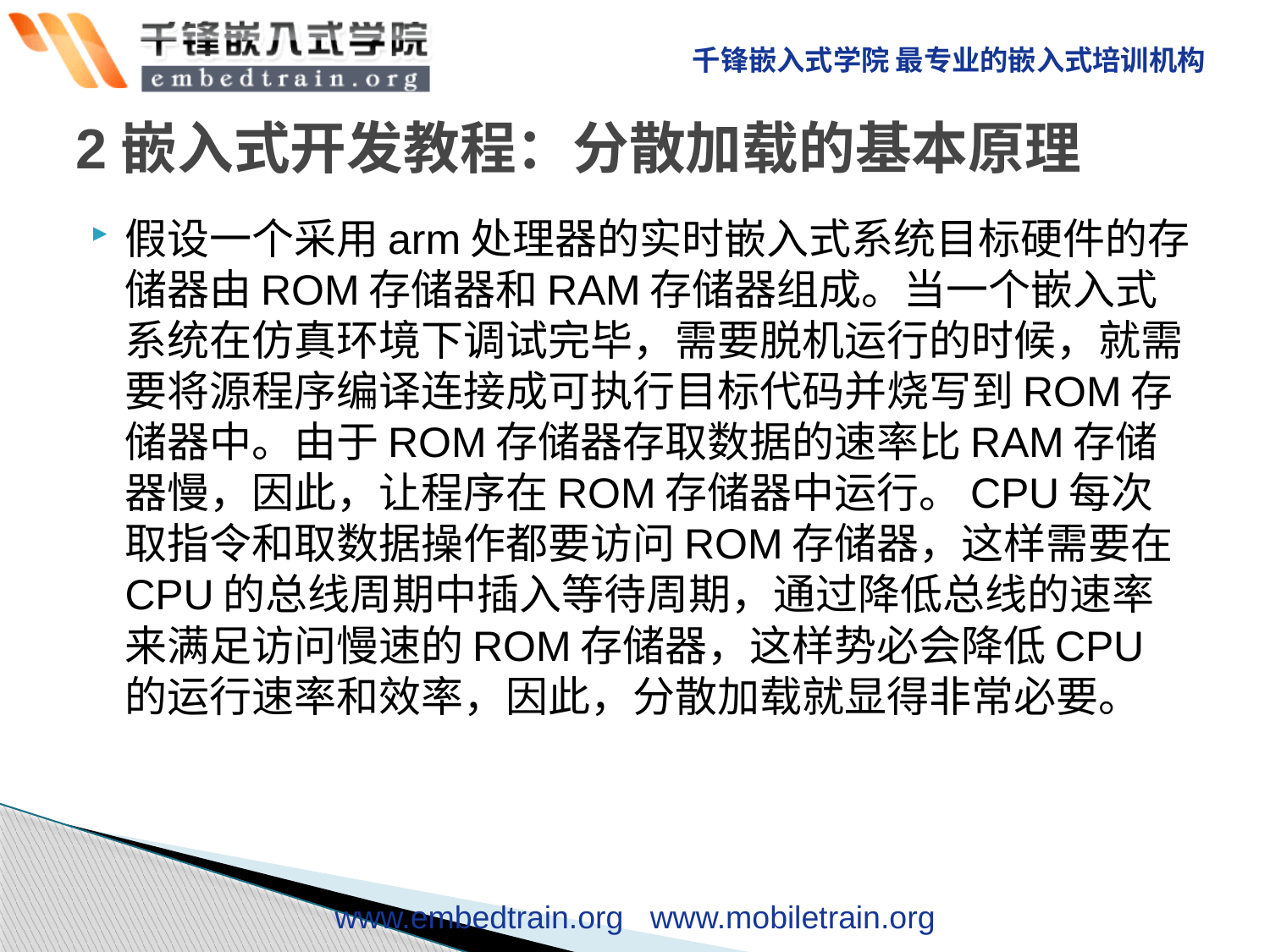

# 2嵌入式开发教程：分散加载的基本原理
假设一个采用arm处理器的实时嵌入式系统目标硬件的存储器由ROM存储器和RAM存储器组成。当一个嵌入式系统在仿真环境下调试完毕，需要脱机运行的时候，就需要将源程序编译连接成可执行目标代码并烧写到ROM存储器中。由于ROM存储器存取数据的速率比RAM存储器慢，因此，让程序在ROM存储器中运行。CPU每次取指令和取数据操作都要访问ROM存储器，这样需要在CPU的总线周期中插入等待周期，通过降低总线的速率来满足访问慢速的ROM存储器，这样势必会降低CPU的运行速率和效率，因此，分散加载就显得非常必要。